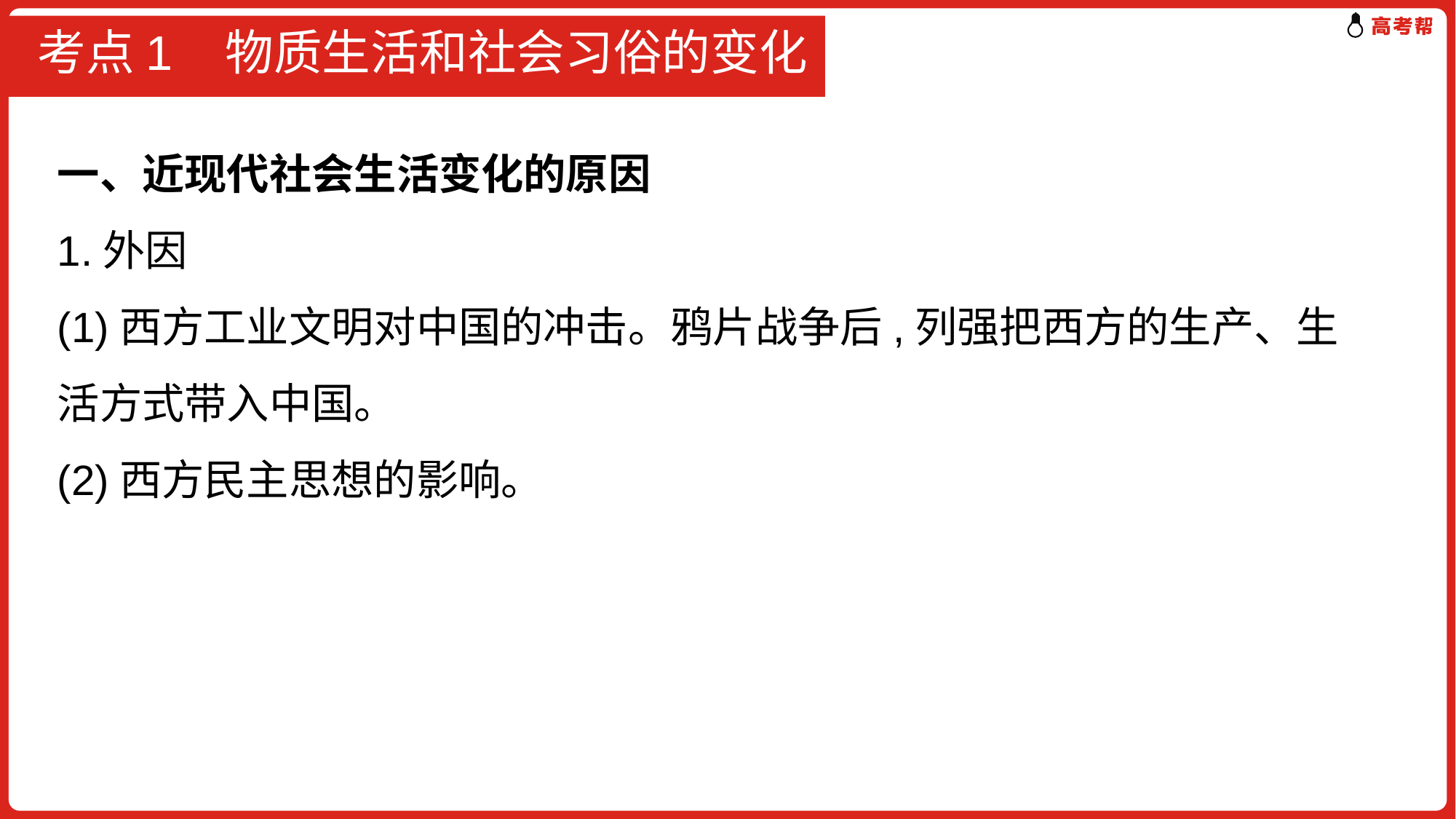

# 考点1   物质生活和社会习俗的变化
一、近现代社会生活变化的原因
1.外因
(1)西方工业文明对中国的冲击。鸦片战争后,列强把西方的生产、生活方式带入中国。
(2)西方民主思想的影响。